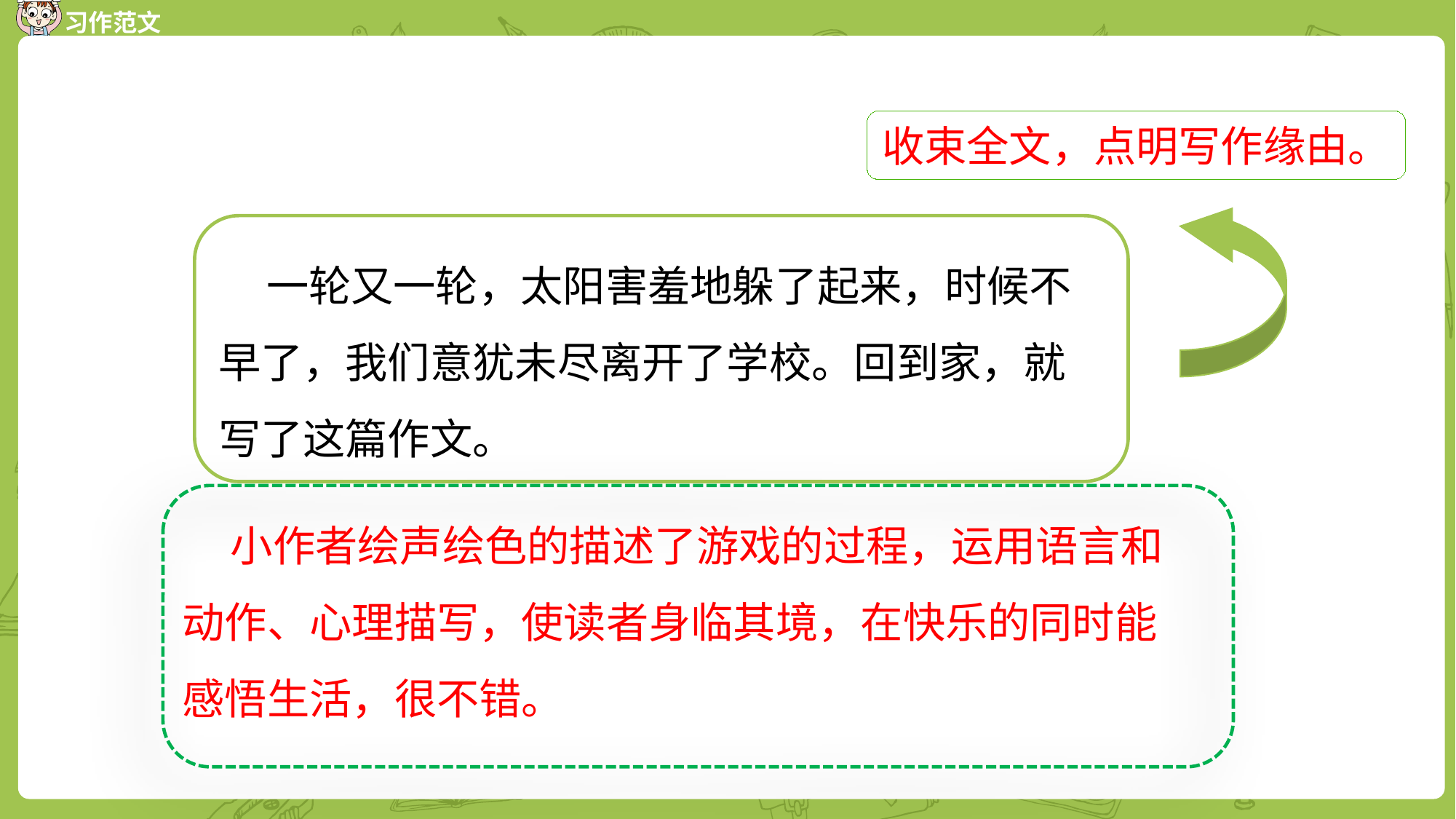

收束全文，点明写作缘由。
    一轮又一轮，太阳害羞地躲了起来，时候不早了，我们意犹未尽离开了学校。回到家，就写了这篇作文。

    小作者绘声绘色的描述了游戏的过程，运用语言和动作、心理描写，使读者身临其境，在快乐的同时能感悟生活，很不错。